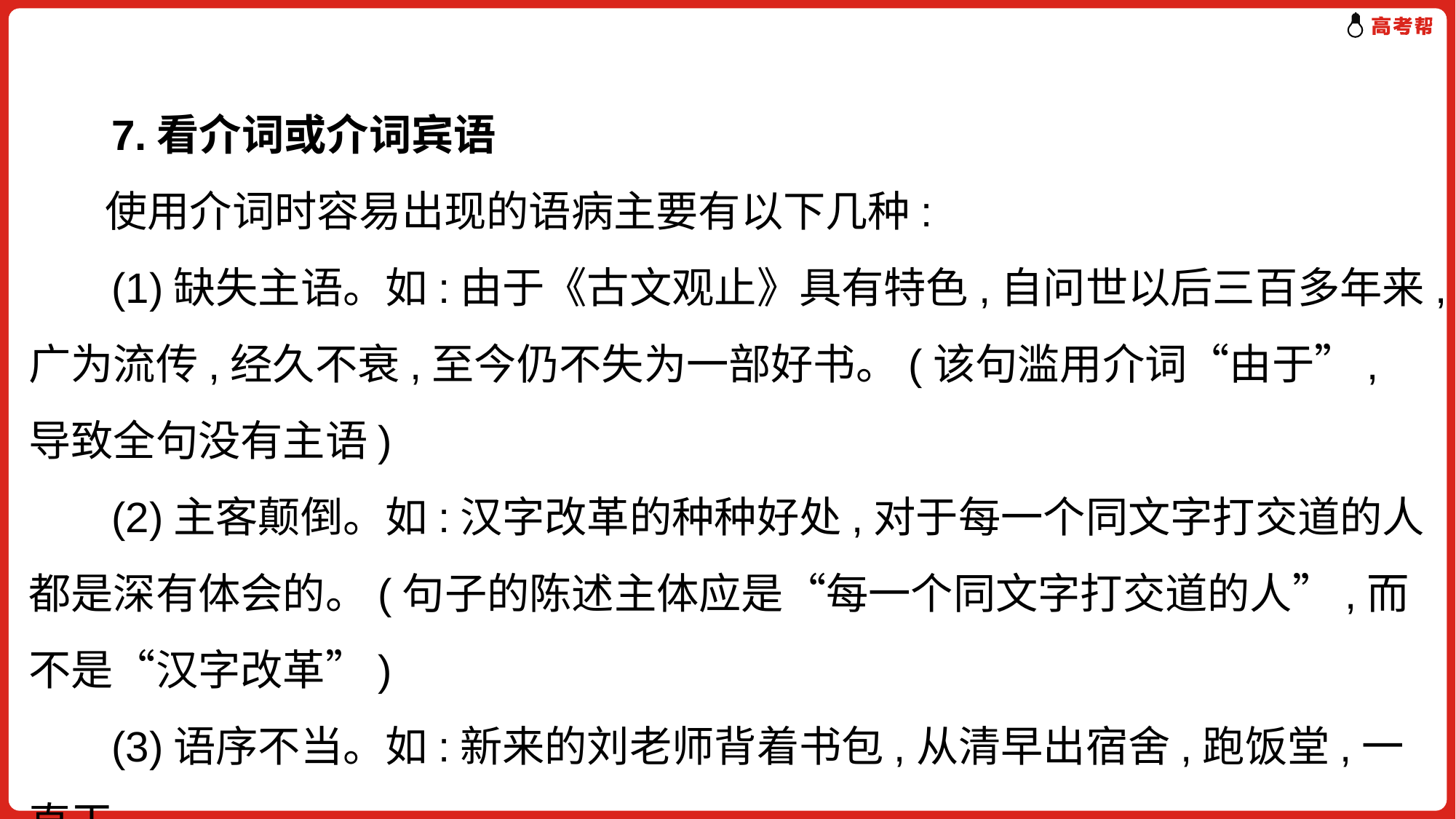

7.看介词或介词宾语
       使用介词时容易出现的语病主要有以下几种:
       (1)缺失主语。如:由于《古文观止》具有特色,自问世以后三百多年来,广为流传,经久不衰,至今仍不失为一部好书。(该句滥用介词“由于”,导致全句没有主语)
       (2)主客颠倒。如:汉字改革的种种好处,对于每一个同文字打交道的人都是深有体会的。(句子的陈述主体应是“每一个同文字打交道的人”,而不是“汉字改革”)
       (3)语序不当。如:新来的刘老师背着书包,从清早出宿舍,跑饭堂,一直干